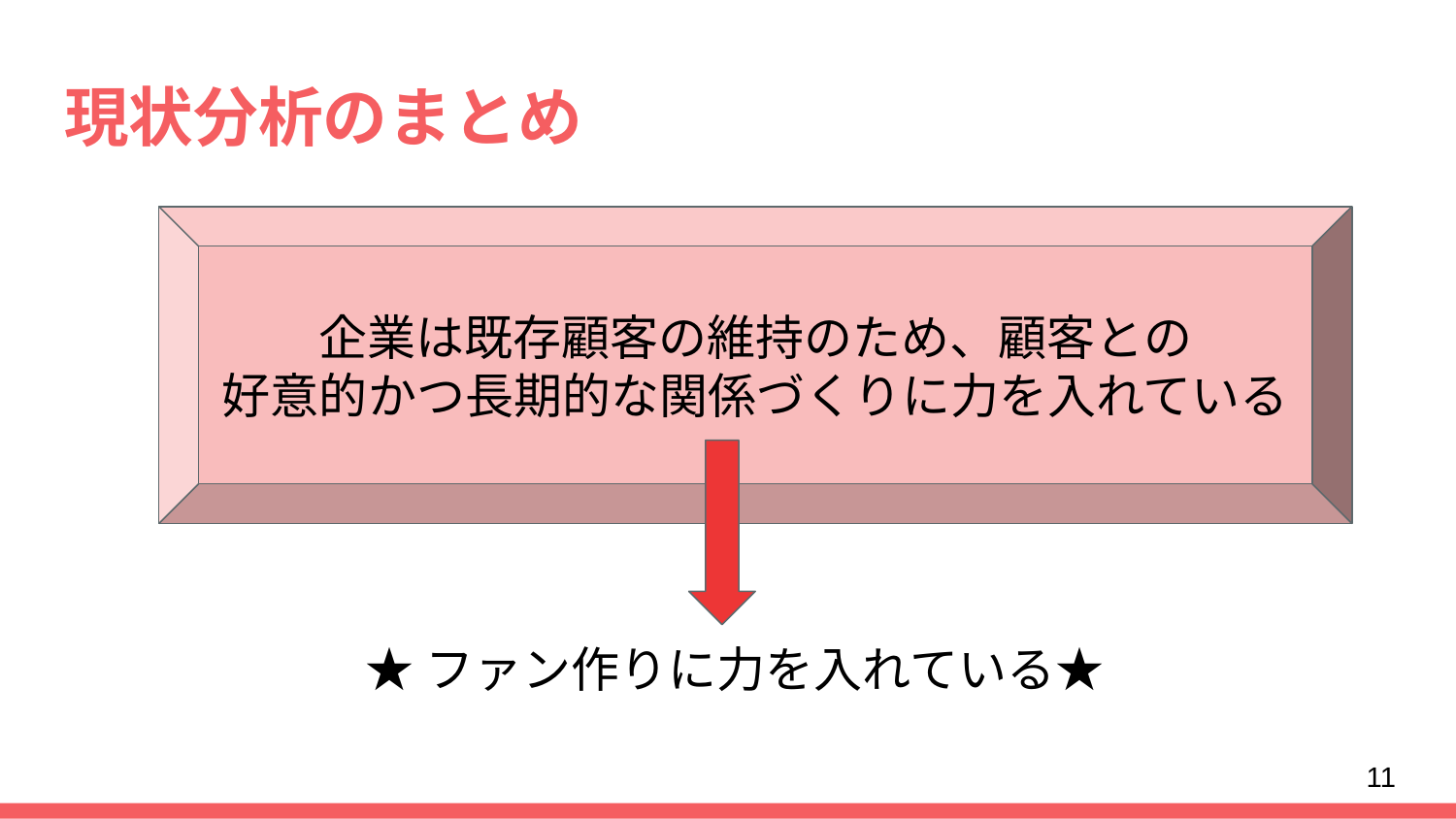

# 現状分析のまとめ

 ★ファン作りに力を入れている★
企業は既存顧客の維持のため、顧客との
好意的かつ長期的な関係づくりに力を入れている

11